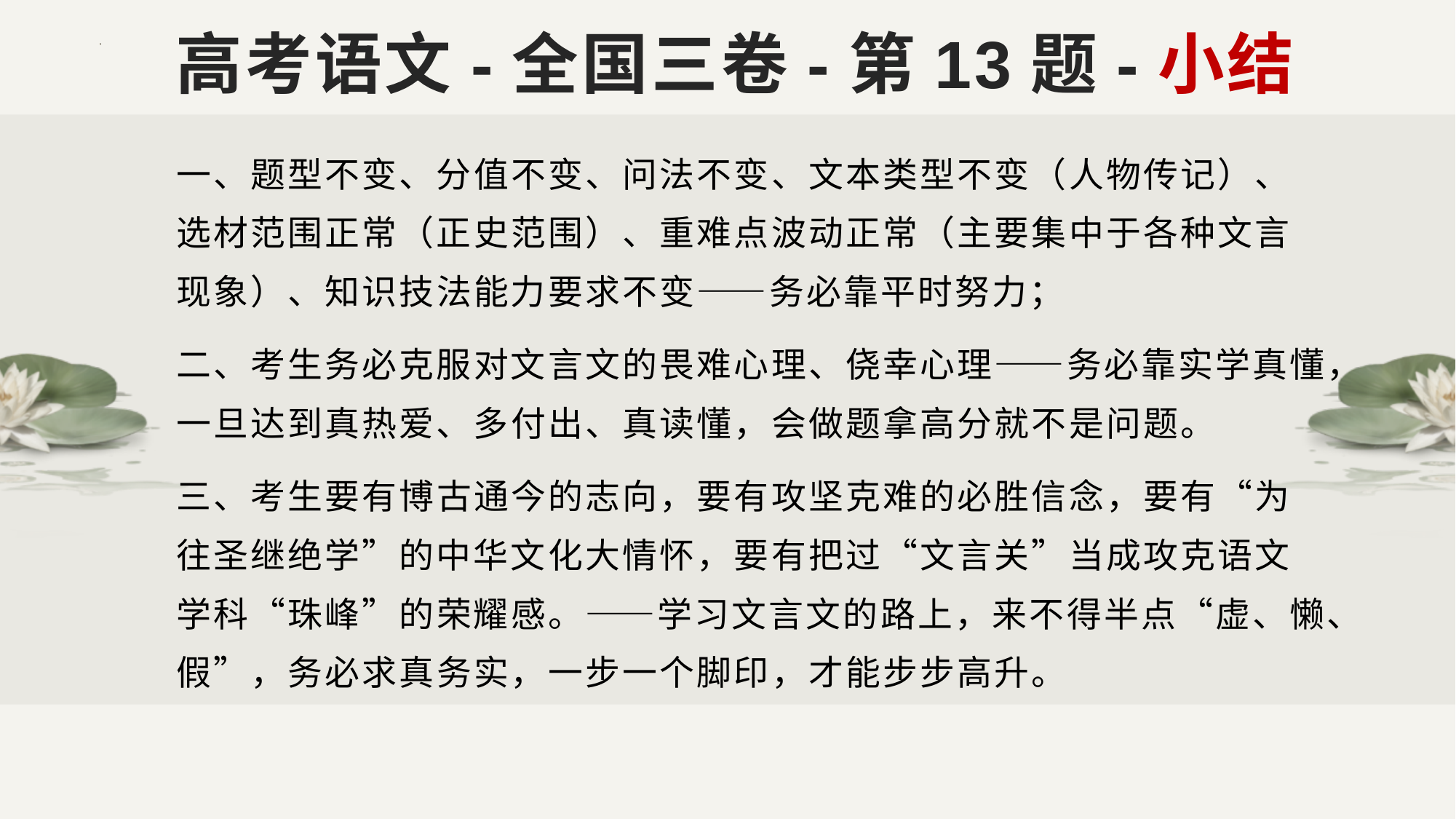

# 高考语文-全国三卷-第13题-小结
一、题型不变、分值不变、问法不变、文本类型不变（人物传记）、选材范围正常（正史范围）、重难点波动正常（主要集中于各种文言现象）、知识技法能力要求不变——务必靠平时努力；
二、考生务必克服对文言文的畏难心理、侥幸心理——务必靠实学真懂，一旦达到真热爱、多付出、真读懂，会做题拿高分就不是问题。
三、考生要有博古通今的志向，要有攻坚克难的必胜信念，要有“为往圣继绝学”的中华文化大情怀，要有把过“文言关”当成攻克语文学科“珠峰”的荣耀感。——学习文言文的路上，来不得半点“虚、懒、假”，务必求真务实，一步一个脚印，才能步步高升。